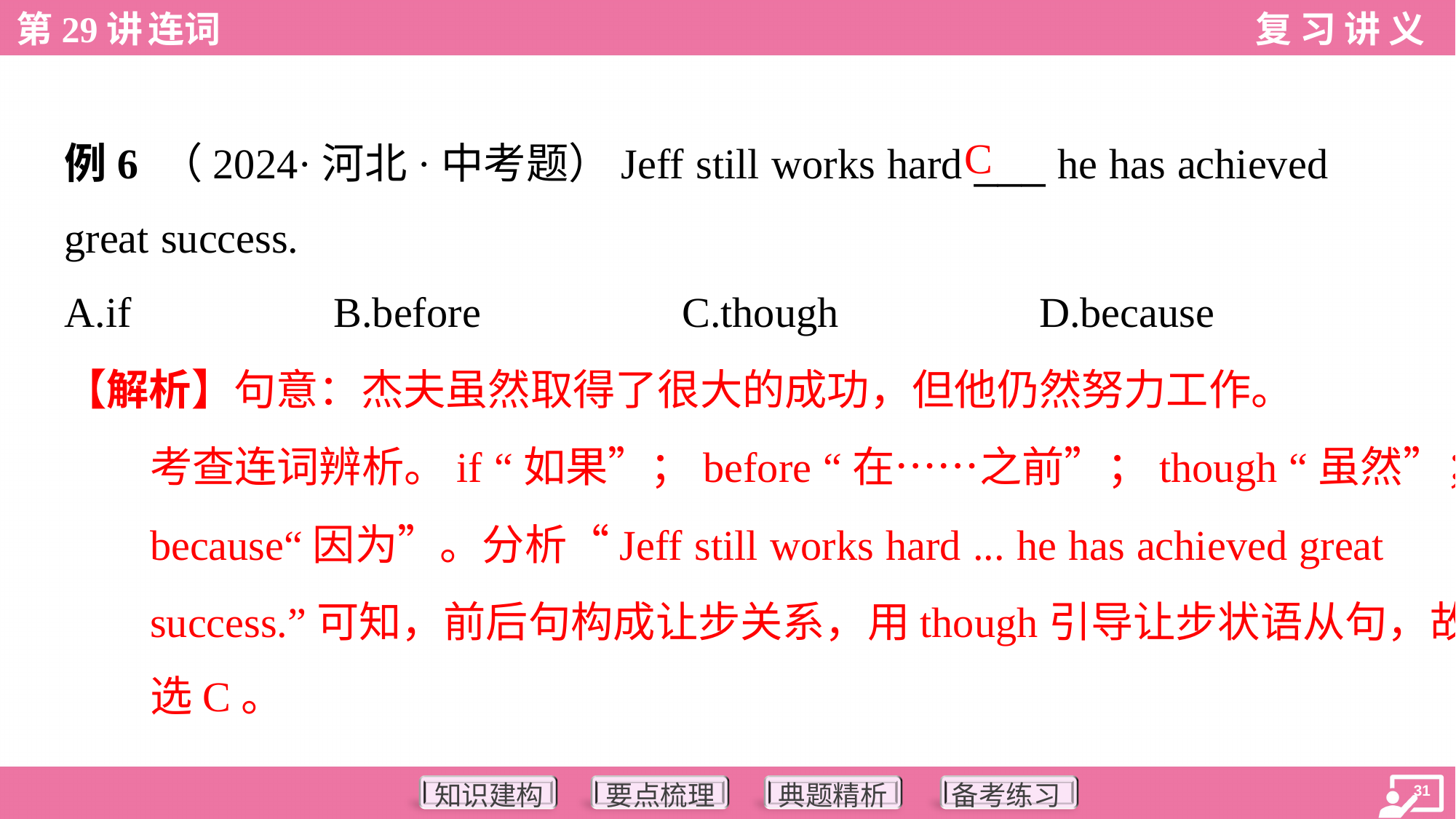

C
例6 （2024·河北·中考题）Jeff still works hard ___ he has achieved
great success.
A.if	B.before	C.though	D.because
【解析】句意：杰夫虽然取得了很大的成功，但他仍然努力工作。
考查连词辨析。if “如果”；before “在……之前”；though “虽然”；
because“因为”。分析“Jeff still works hard ... he has achieved great
success.”可知，前后句构成让步关系，用though引导让步状语从句，故
选C。